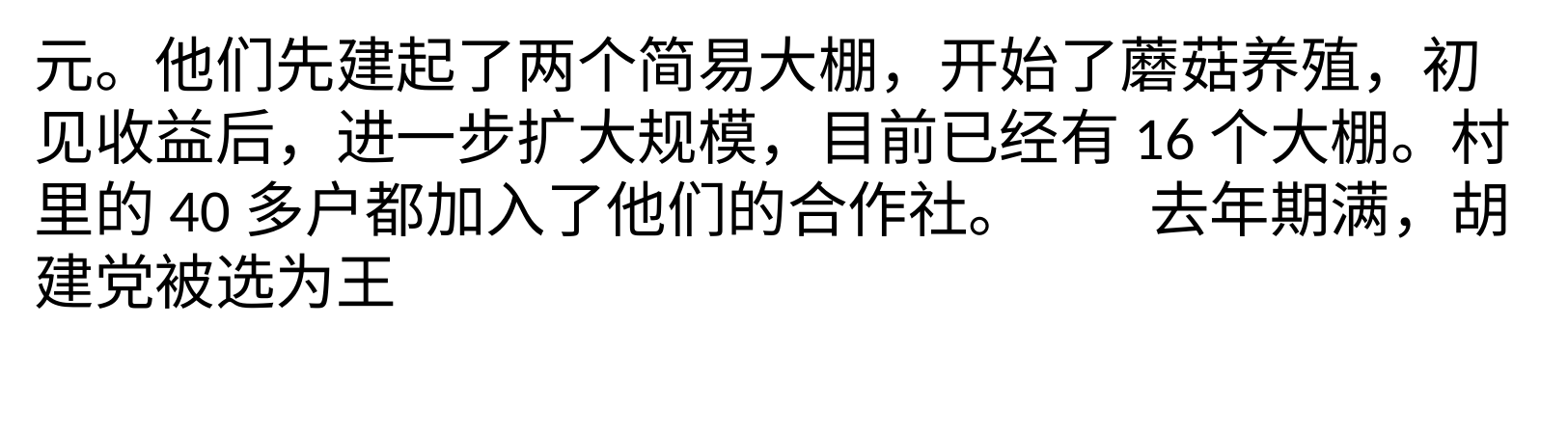

元。他们先建起了两个简易大棚，开始了蘑菇养殖，初见收益后，进一步扩大规模，目前已经有16个大棚。村里的40多户都加入了他们的合作社。　　去年期满，胡建党被选为王